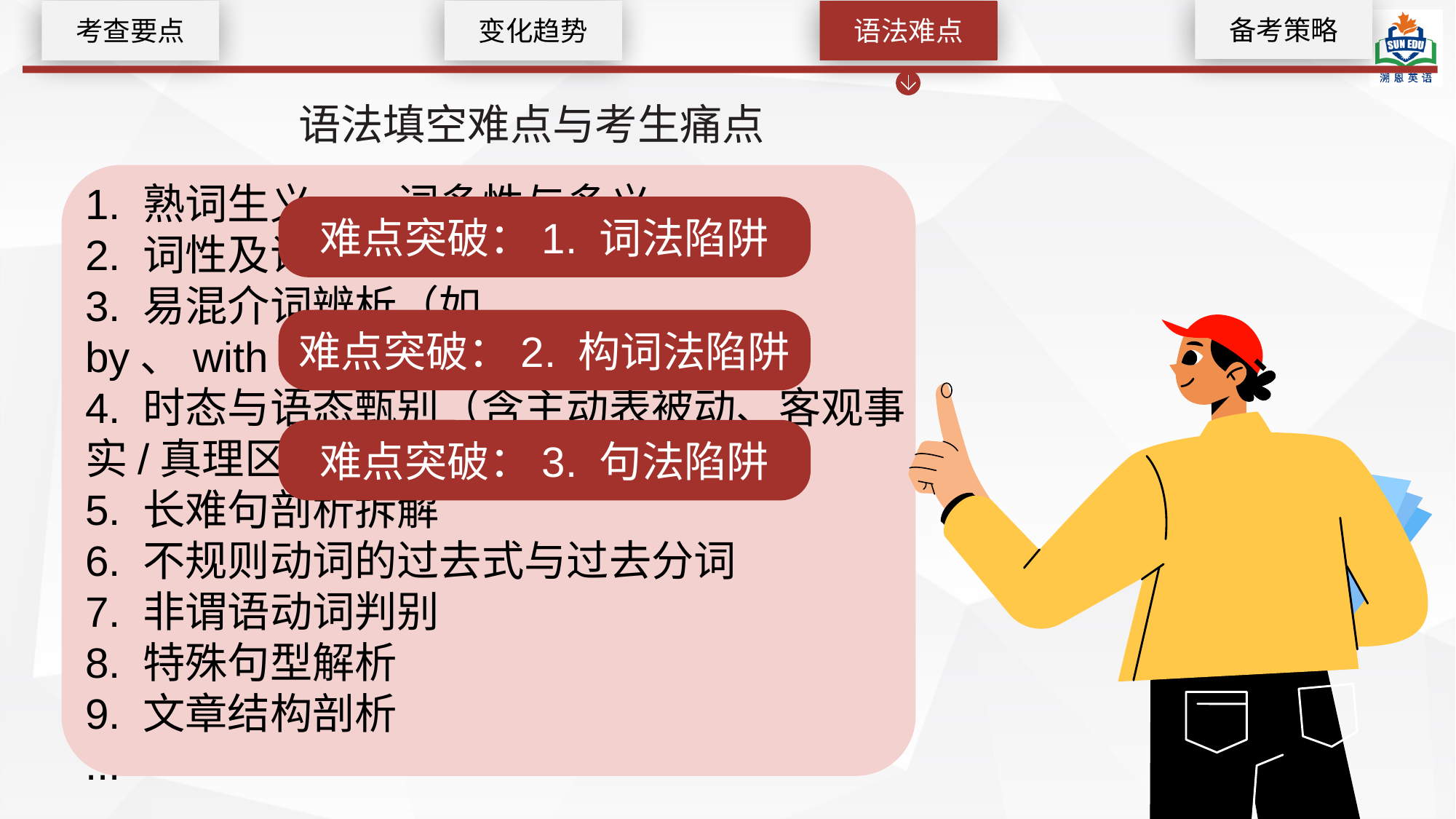

备考策略
考查要点
变化趋势
语法难点

语法填空难点与考生痛点

1. 熟词生义、一词多性与多义
2. 词性及词形转换
3. 易混介词辨析（如by、with、despite  ）
4. 时态与语态甄别（含主动表被动、客观事实/真理区分 ）
5. 长难句剖析拆解
6. 不规则动词的过去式与过去分词
7. 非谓语动词判别
8. 特殊句型解析
9. 文章结构剖析
...
难点突破：1. 词法陷阱

难点突破：2. 构词法陷阱
难点突破：3. 句法陷阱